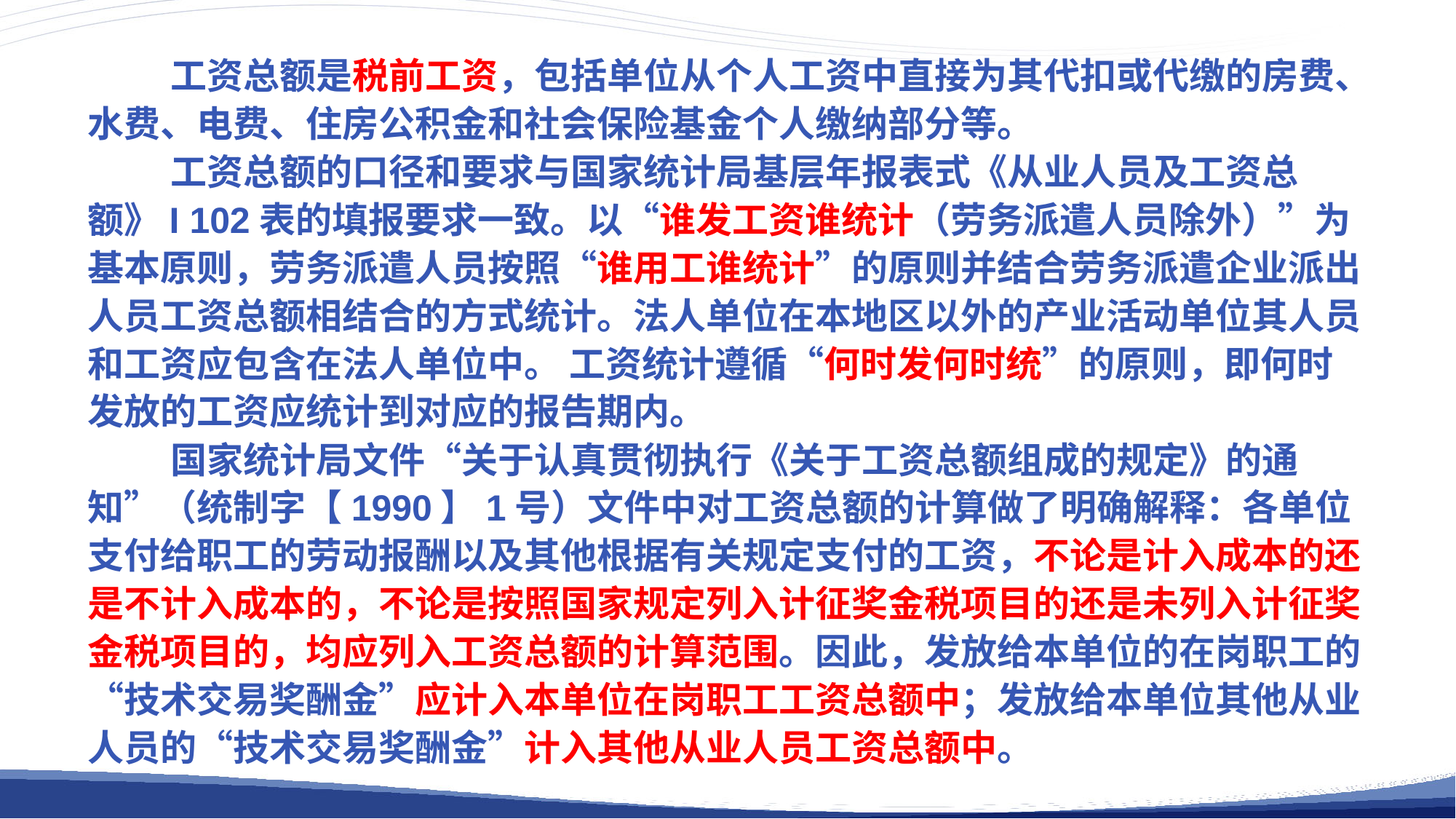

工资总额是税前工资，包括单位从个人工资中直接为其代扣或代缴的房费、水费、电费、住房公积金和社会保险基金个人缴纳部分等。
         工资总额的口径和要求与国家统计局基层年报表式《从业人员及工资总额》I 102表的填报要求一致。以“谁发工资谁统计（劳务派遣人员除外）”为基本原则，劳务派遣人员按照“谁用工谁统计”的原则并结合劳务派遣企业派出人员工资总额相结合的方式统计。法人单位在本地区以外的产业活动单位其人员和工资应包含在法人单位中。 工资统计遵循“何时发何时统”的原则，即何时发放的工资应统计到对应的报告期内。
         国家统计局文件“关于认真贯彻执行《关于工资总额组成的规定》的通知”（统制字【1990】1号）文件中对工资总额的计算做了明确解释：各单位支付给职工的劳动报酬以及其他根据有关规定支付的工资，不论是计入成本的还是不计入成本的，不论是按照国家规定列入计征奖金税项目的还是未列入计征奖金税项目的，均应列入工资总额的计算范围。因此，发放给本单位的在岗职工的“技术交易奖酬金”应计入本单位在岗职工工资总额中；发放给本单位其他从业人员的“技术交易奖酬金”计入其他从业人员工资总额中。